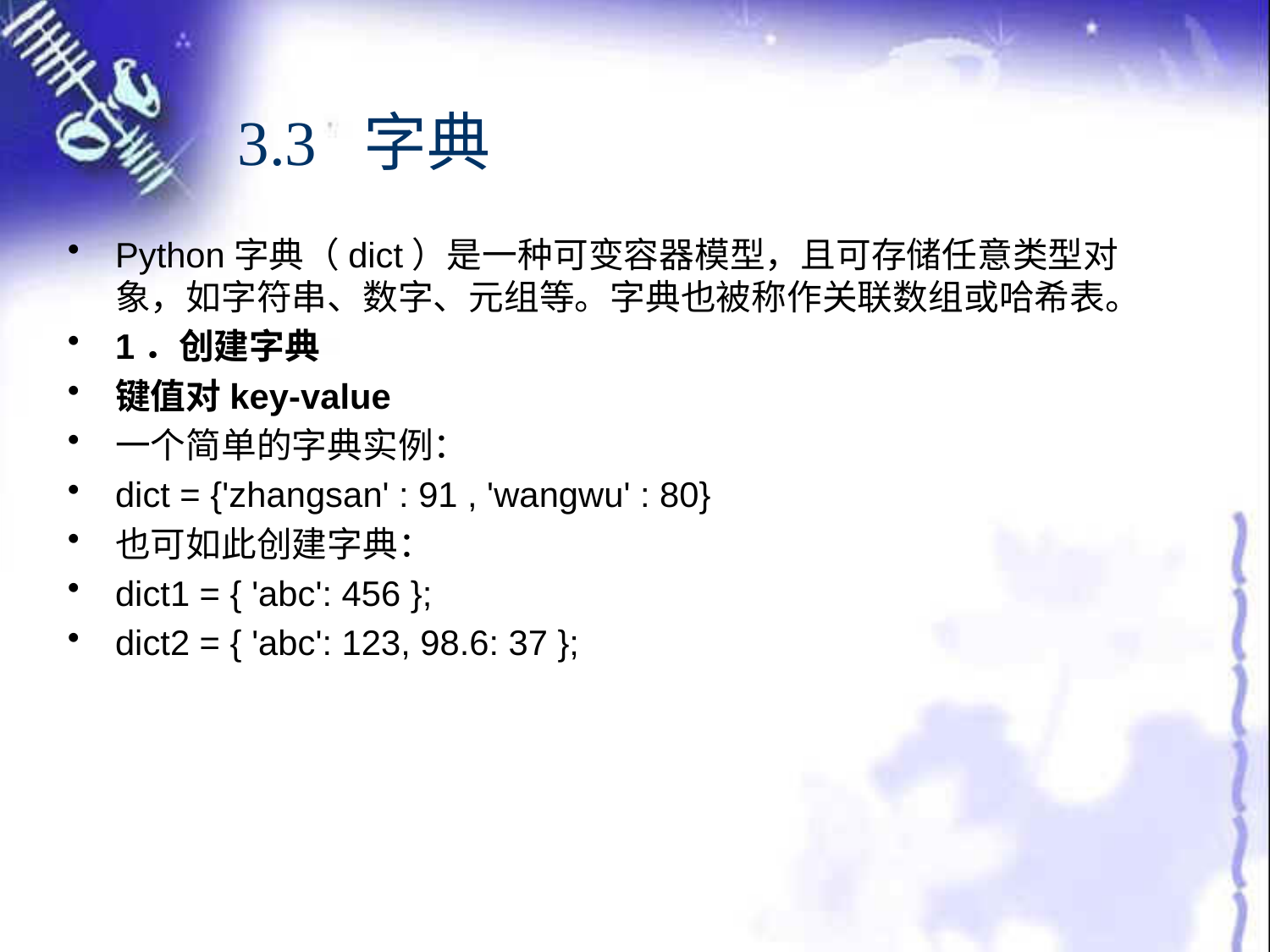

# 3.3  字典
Python字典（dict）是一种可变容器模型，且可存储任意类型对象，如字符串、数字、元组等。字典也被称作关联数组或哈希表。
1．创建字典
键值对key-value
一个简单的字典实例：
dict = {'zhangsan' : 91 , 'wangwu' : 80}
也可如此创建字典：
dict1 = { 'abc': 456 };
dict2 = { 'abc': 123, 98.6: 37 };

14